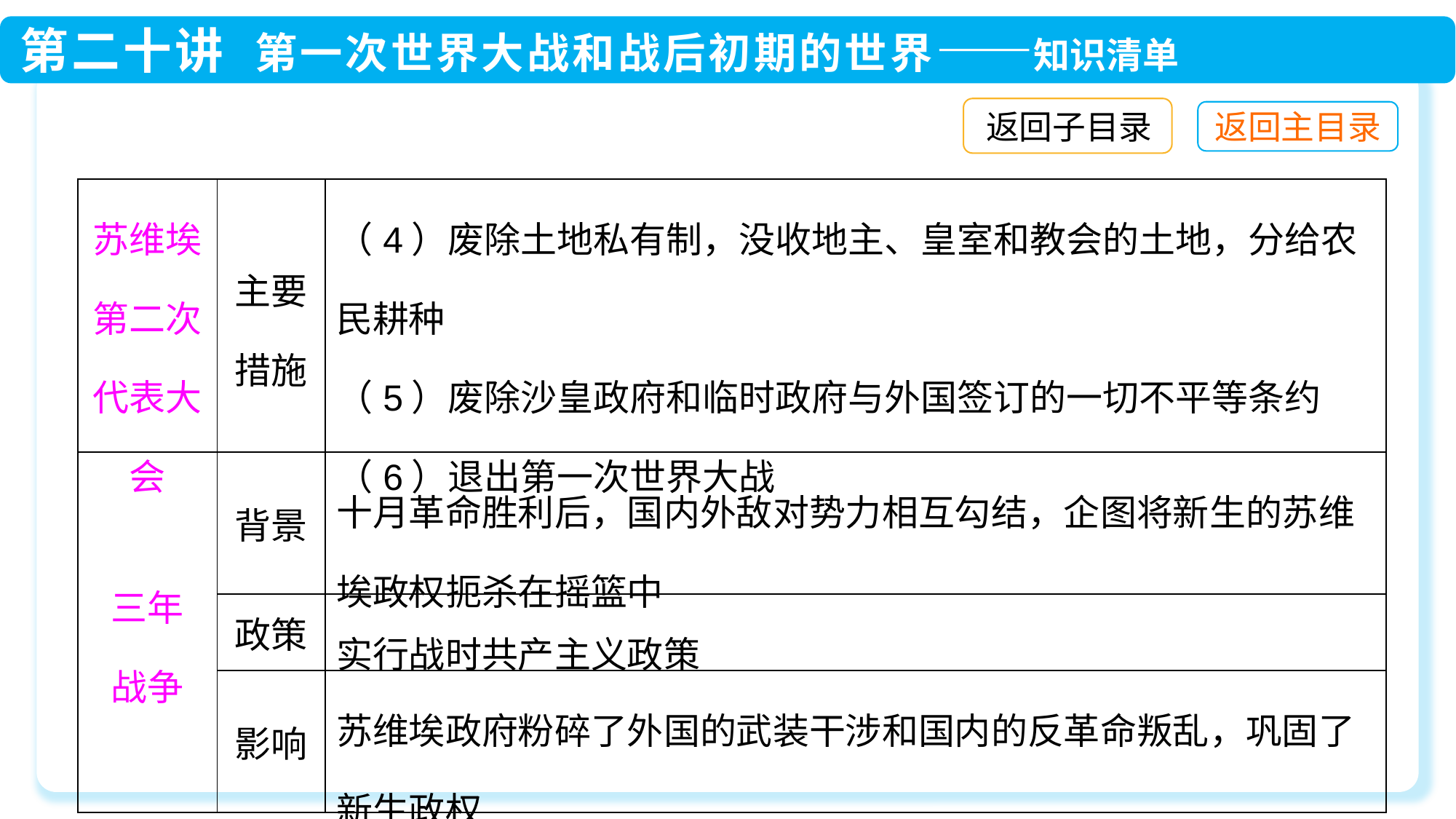

返回子目录
| 苏维埃第二次代表大会 | 主要措施 | （4）废除土地私有制，没收地主、皇室和教会的土地，分给农民耕种 （5）废除沙皇政府和临时政府与外国签订的一切不平等条约 （6）退出第一次世界大战 |
| --- | --- | --- |
| 三年 战争 | 背景 | 十月革命胜利后，国内外敌对势力相互勾结，企图将新生的苏维埃政权扼杀在摇篮中 |
|  | 政策 | 实行战时共产主义政策 |
|  | 影响 | 苏维埃政府粉碎了外国的武装干涉和国内的反革命叛乱，巩固了新生政权 |